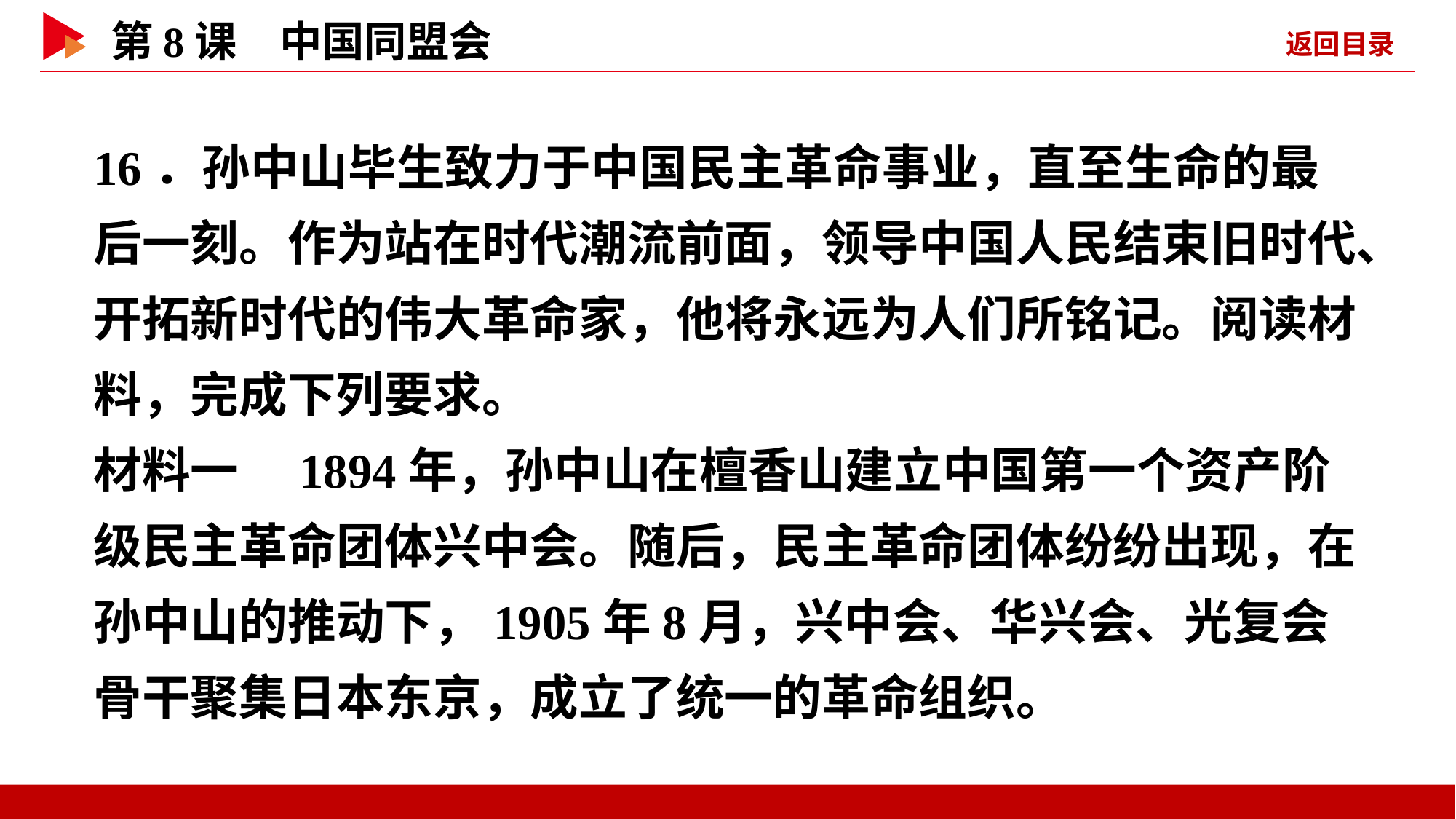

16．孙中山毕生致力于中国民主革命事业，直至生命的最后一刻。作为站在时代潮流前面，领导中国人民结束旧时代、开拓新时代的伟大革命家，他将永远为人们所铭记。阅读材料，完成下列要求。
材料一　1894年，孙中山在檀香山建立中国第一个资产阶级民主革命团体兴中会。随后，民主革命团体纷纷出现，在孙中山的推动下，1905年8月，兴中会、华兴会、光复会骨干聚集日本东京，成立了统一的革命组织。